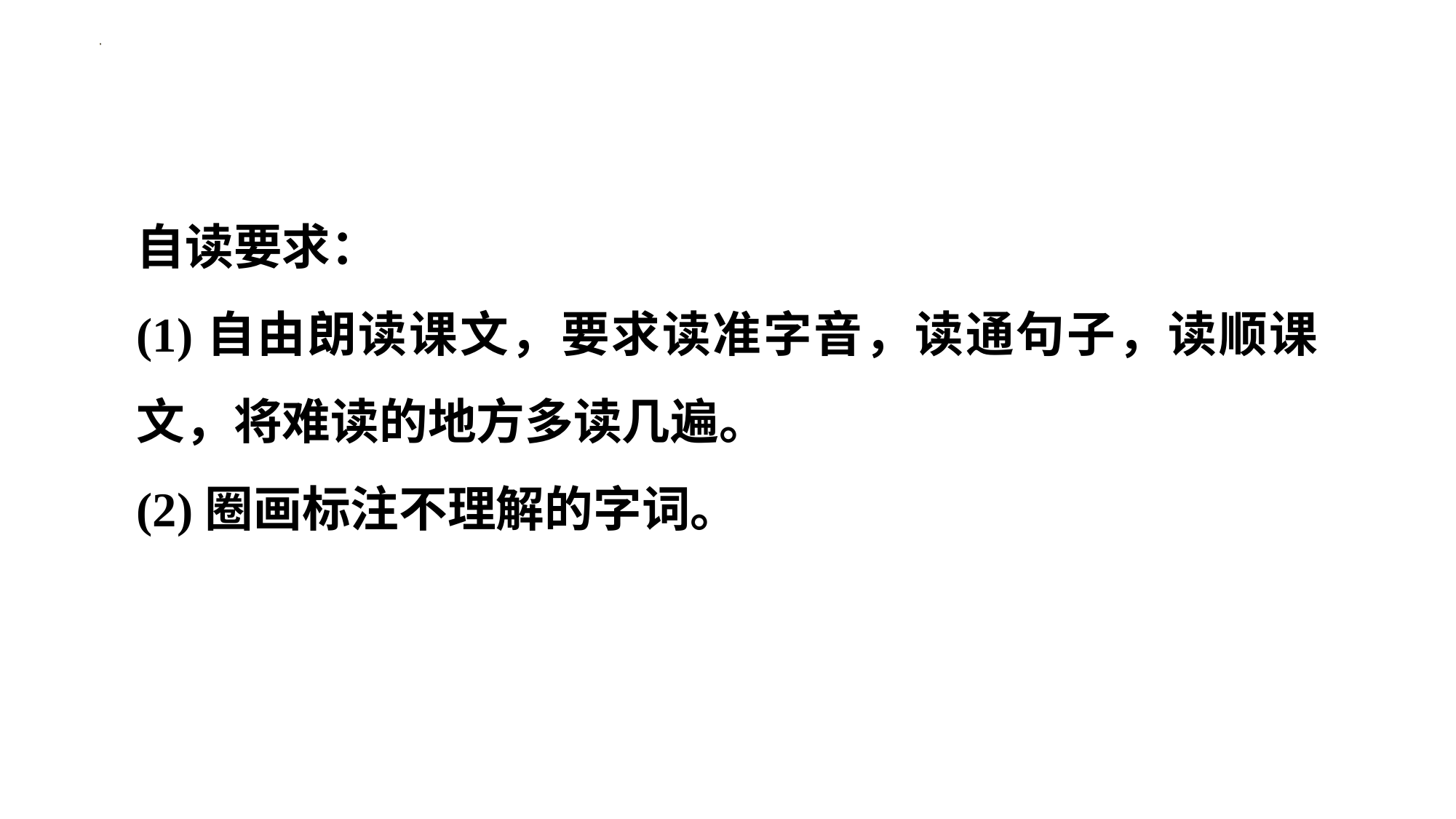

自读要求：
(1)自由朗读课文，要求读准字音，读通句子，读顺课文，将难读的地方多读几遍。
(2)圈画标注不理解的字词。